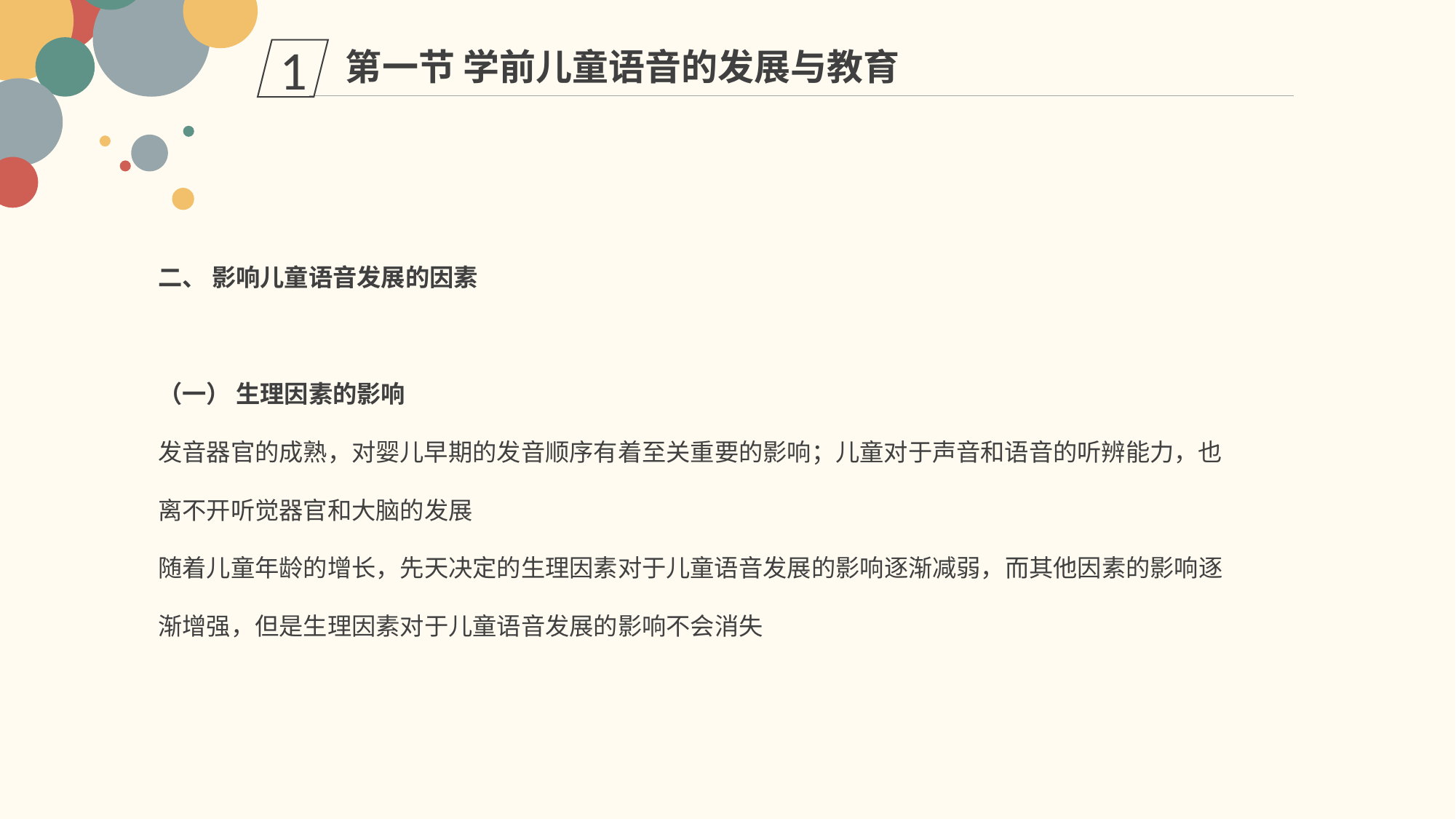

第一节 学前儿童语音的发展与教育
1
二、 影响儿童语音发展的因素

（一） 生理因素的影响
发音器官的成熟，对婴儿早期的发音顺序有着至关重要的影响；儿童对于声音和语音的听辨能力，也离不开听觉器官和大脑的发展
随着儿童年龄的增长，先天决定的生理因素对于儿童语音发展的影响逐渐减弱，而其他因素的影响逐渐增强，但是生理因素对于儿童语音发展的影响不会消失